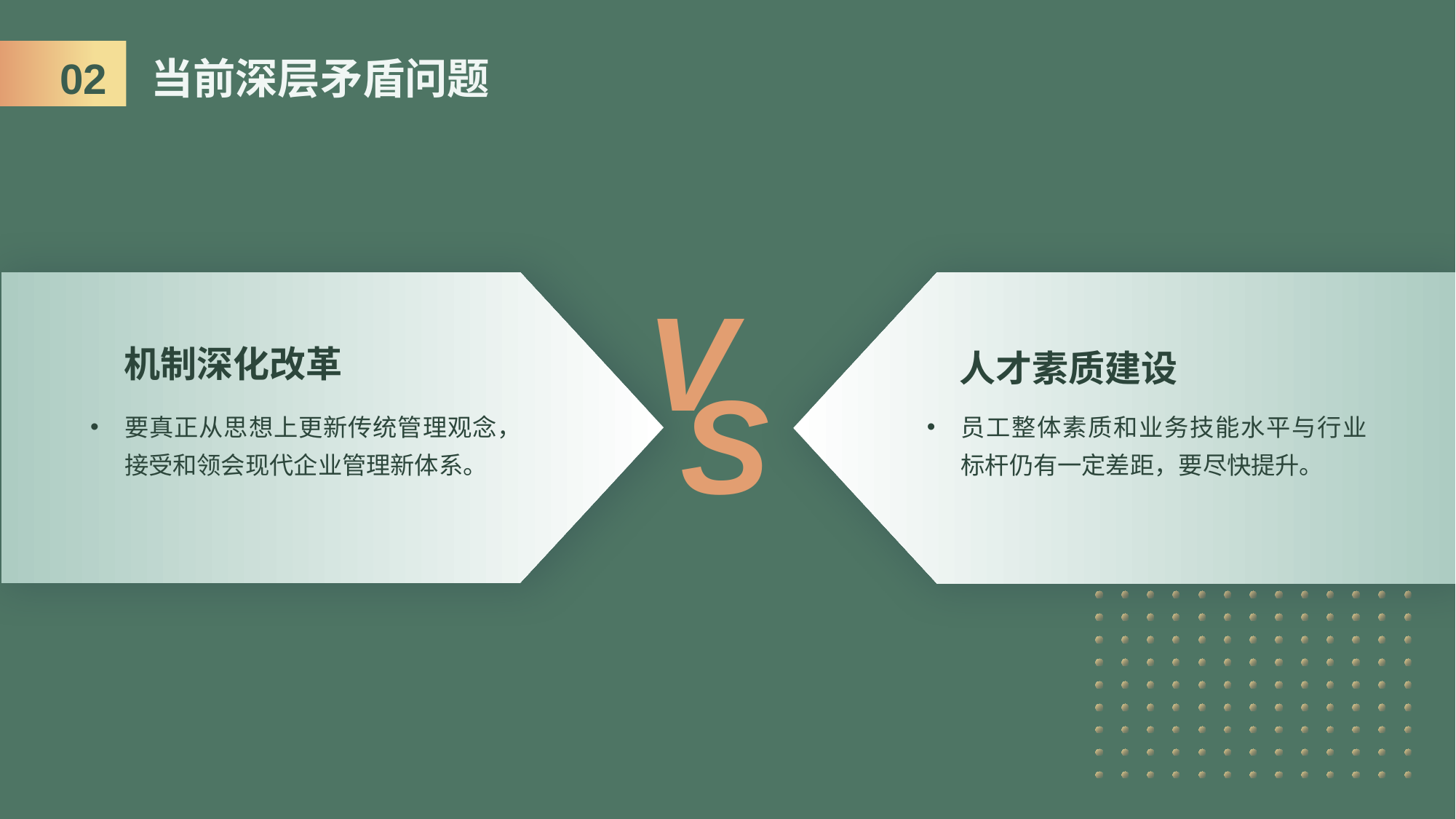

02
# 当前深层矛盾问题

V

机制深化改革
人才素质建设
S
要真正从思想上更新传统管理观念，接受和领会现代企业管理新体系。

员工整体素质和业务技能水平与行业标杆仍有一定差距，要尽快提升。